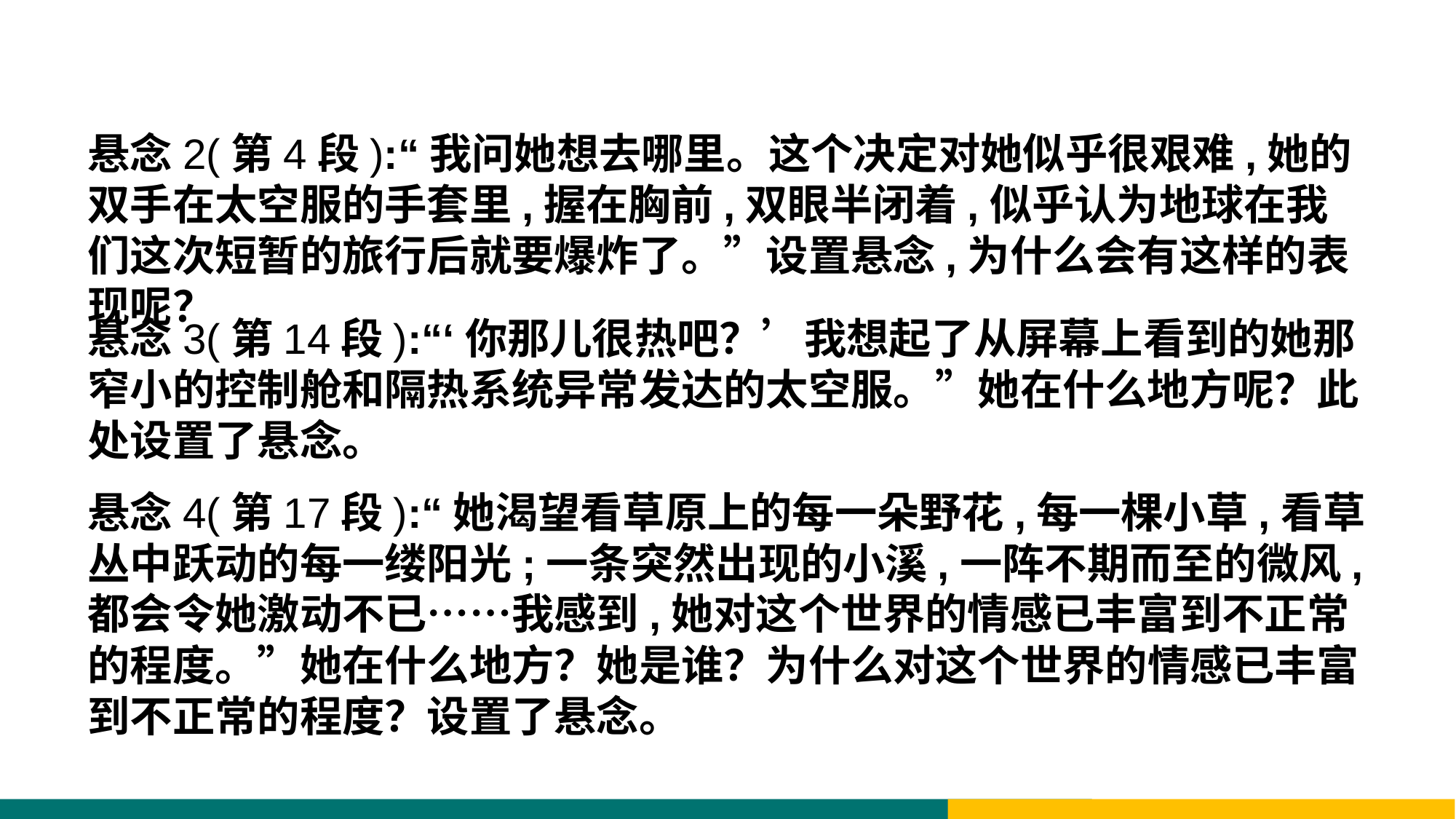

悬念2(第4段):“我问她想去哪里。这个决定对她似乎很艰难,她的双手在太空服的手套里,握在胸前,双眼半闭着,似乎认为地球在我们这次短暂的旅行后就要爆炸了。”设置悬念,为什么会有这样的表现呢？
悬念3(第14段):“‘你那儿很热吧？’我想起了从屏幕上看到的她那窄小的控制舱和隔热系统异常发达的太空服。”她在什么地方呢？此处设置了悬念。
悬念4(第17段):“她渴望看草原上的每一朵野花,每一棵小草,看草丛中跃动的每一缕阳光;一条突然出现的小溪,一阵不期而至的微风,都会令她激动不已……我感到,她对这个世界的情感已丰富到不正常的程度。”她在什么地方？她是谁？为什么对这个世界的情感已丰富到不正常的程度？设置了悬念。